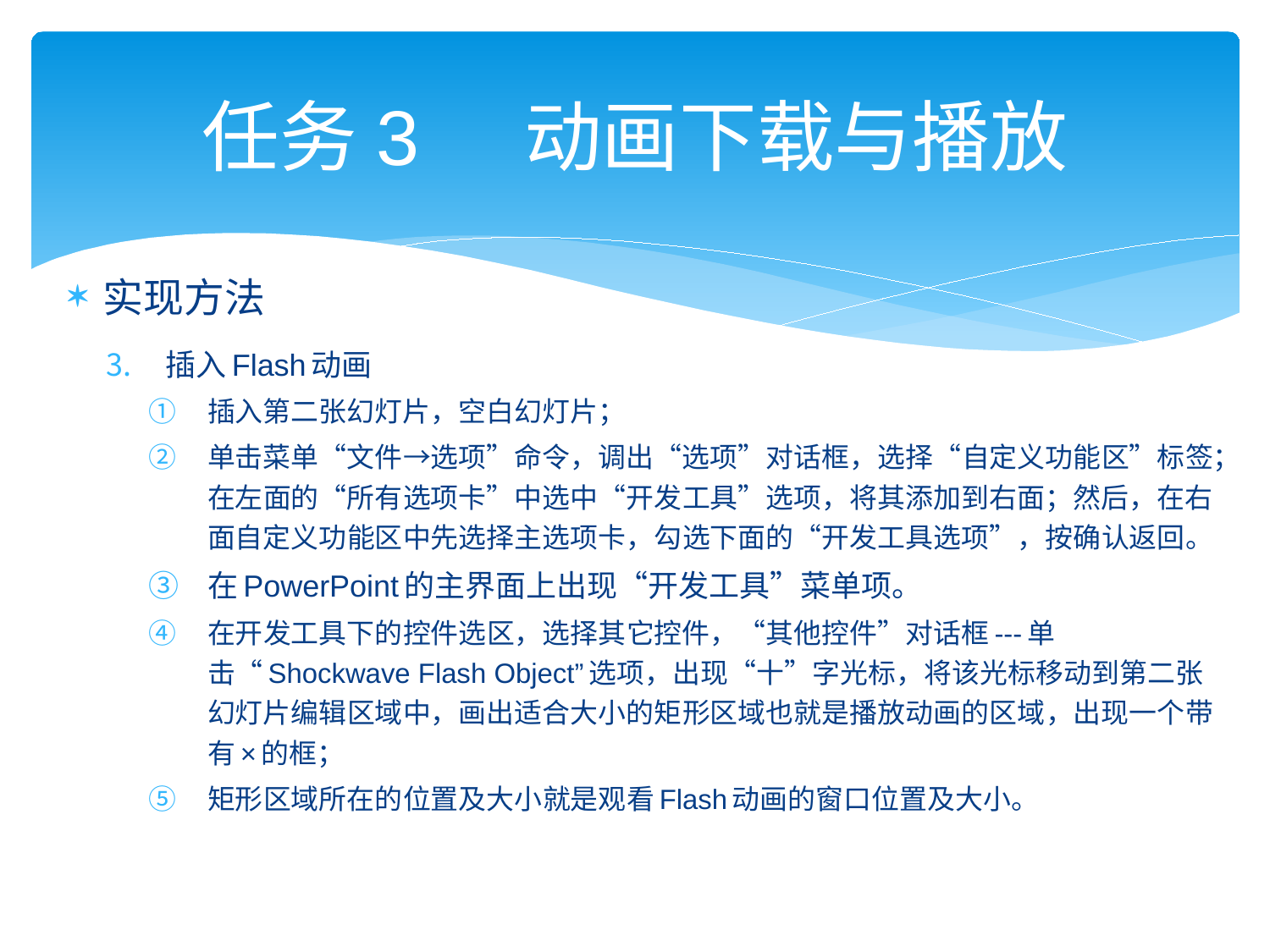

# 任务3    动画下载与播放
实现方法
插入Flash动画
插入第二张幻灯片，空白幻灯片；
单击菜单“文件→选项”命令，调出“选项”对话框，选择“自定义功能区”标签；在左面的“所有选项卡”中选中“开发工具”选项，将其添加到右面；然后，在右面自定义功能区中先选择主选项卡，勾选下面的“开发工具选项”，按确认返回。
在PowerPoint的主界面上出现“开发工具”菜单项。
在开发工具下的控件选区，选择其它控件，“其他控件”对话框---单击“Shockwave Flash Object”选项，出现“十”字光标，将该光标移动到第二张幻灯片编辑区域中，画出适合大小的矩形区域也就是播放动画的区域，出现一个带有×的框；
矩形区域所在的位置及大小就是观看Flash动画的窗口位置及大小。